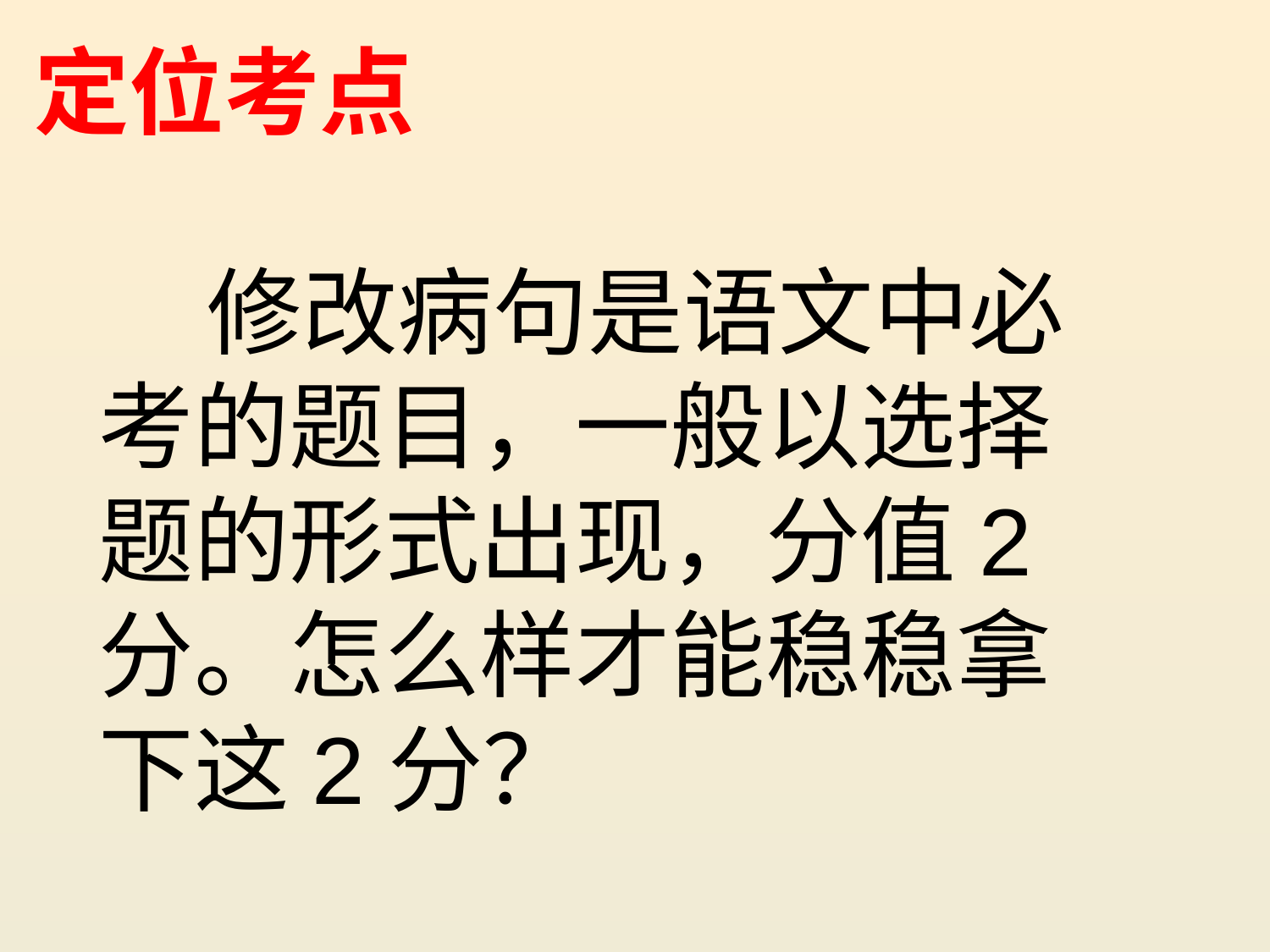

定位考点
    修改病句是语文中必考的题目，一般以选择题的形式出现，分值2分。怎么样才能稳稳拿下这2分？